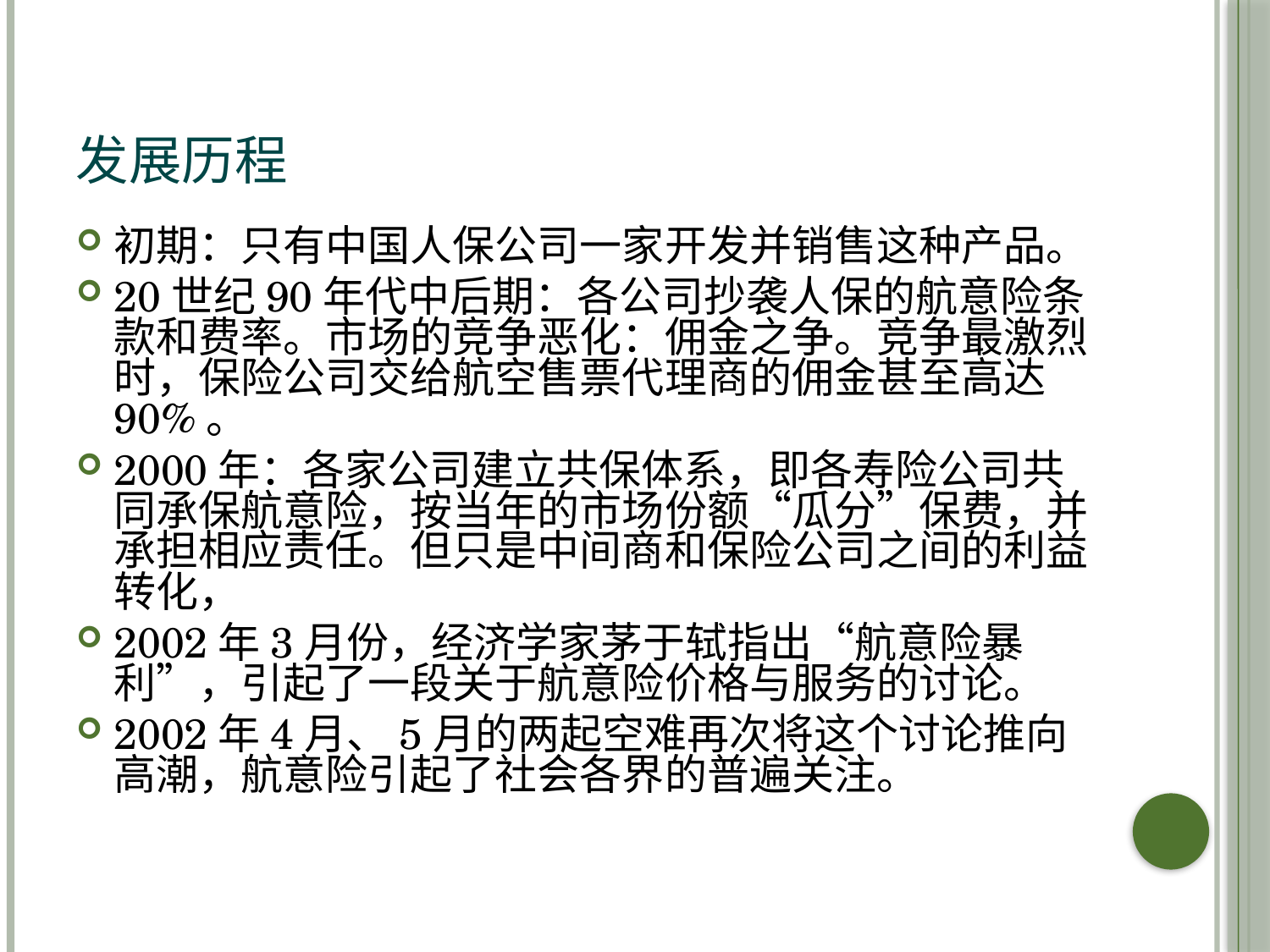

# 发展历程
初期：只有中国人保公司一家开发并销售这种产品。
20世纪90年代中后期：各公司抄袭人保的航意险条款和费率。市场的竞争恶化：佣金之争。竞争最激烈时，保险公司交给航空售票代理商的佣金甚至高达90%。
2000年：各家公司建立共保体系，即各寿险公司共同承保航意险，按当年的市场份额“瓜分”保费，并承担相应责任。但只是中间商和保险公司之间的利益转化，
2002年3月份，经济学家茅于轼指出“航意险暴利”，引起了一段关于航意险价格与服务的讨论。
2002年4月、5月的两起空难再次将这个讨论推向高潮，航意险引起了社会各界的普遍关注。